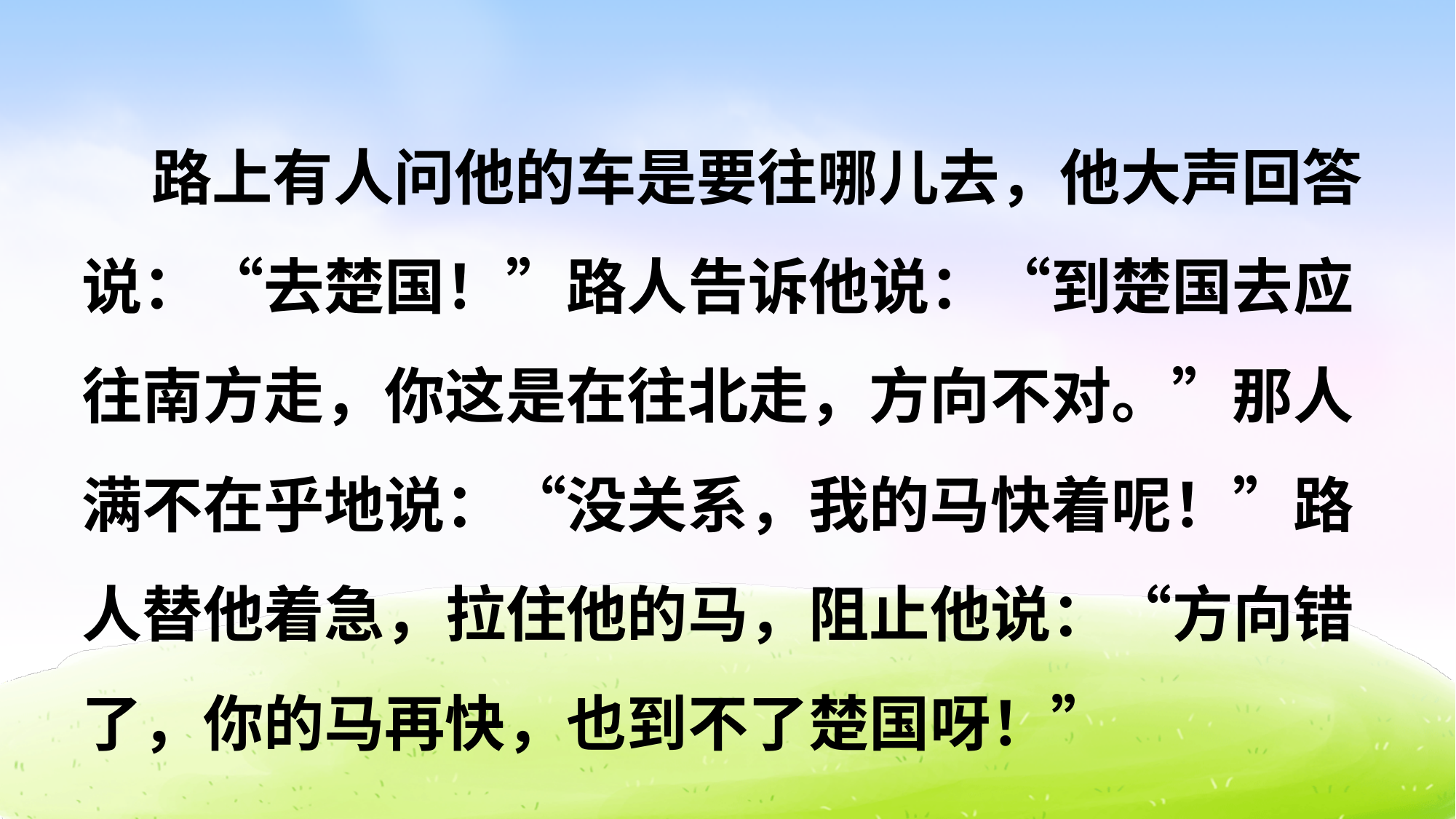

路上有人问他的车是要往哪儿去，他大声回答说：“去楚国！”路人告诉他说：“到楚国去应往南方走，你这是在往北走，方向不对。”那人满不在乎地说：“没关系，我的马快着呢！”路人替他着急，拉住他的马，阻止他说：“方向错了，你的马再快，也到不了楚国呀！”